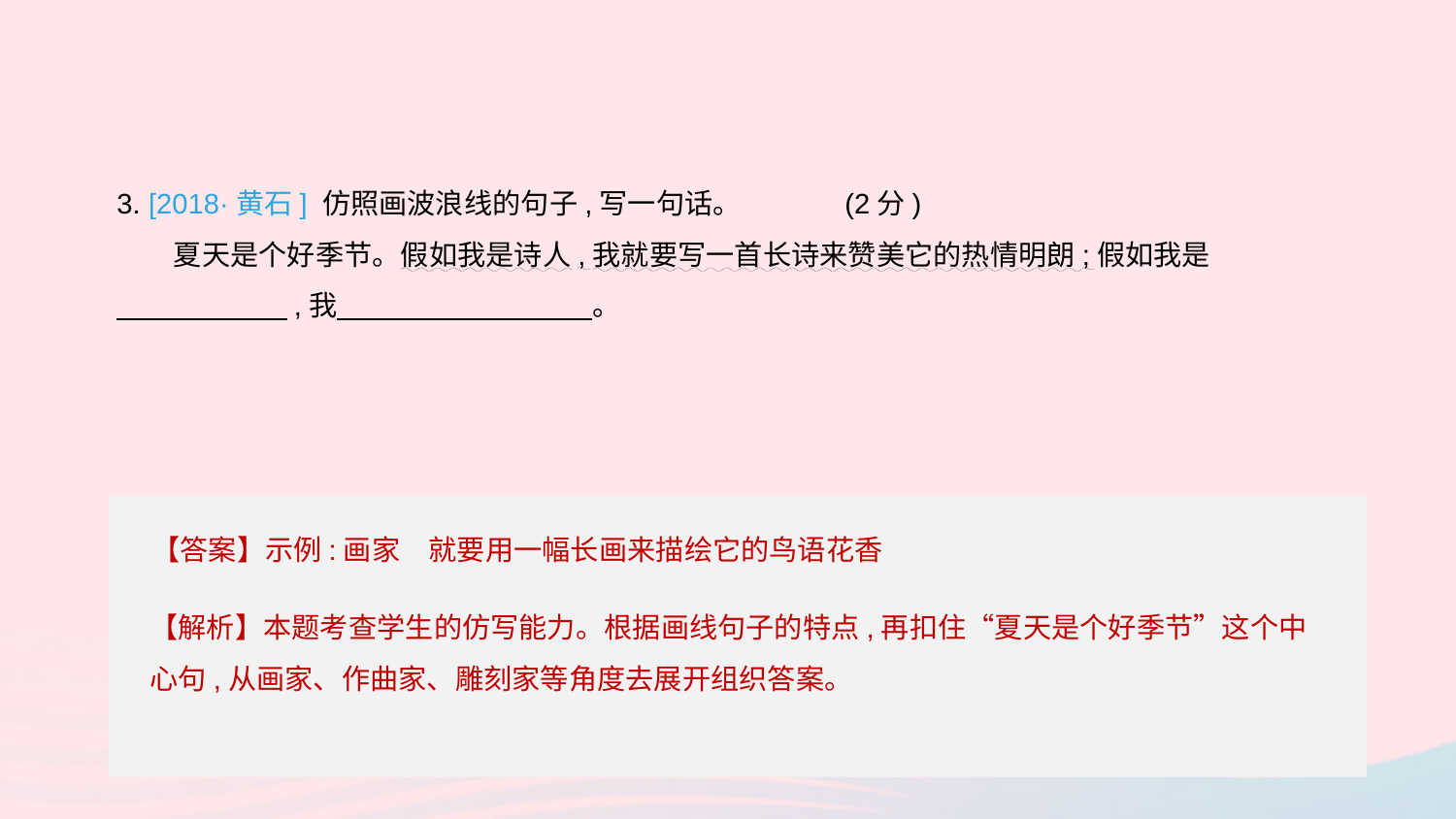

3. [2018·黄石] 仿照画波浪线的句子,写一句话。	(2分)
　　夏天是个好季节。假如我是诗人,我就要写一首长诗来赞美它的热情明朗;假如我是
　　　　　　,我　　　　　　　　　。

【答案】示例:画家　就要用一幅长画来描绘它的鸟语花香
【解析】本题考查学生的仿写能力。根据画线句子的特点,再扣住“夏天是个好季节”这个中心句,从画家、作曲家、雕刻家等角度去展开组织答案。